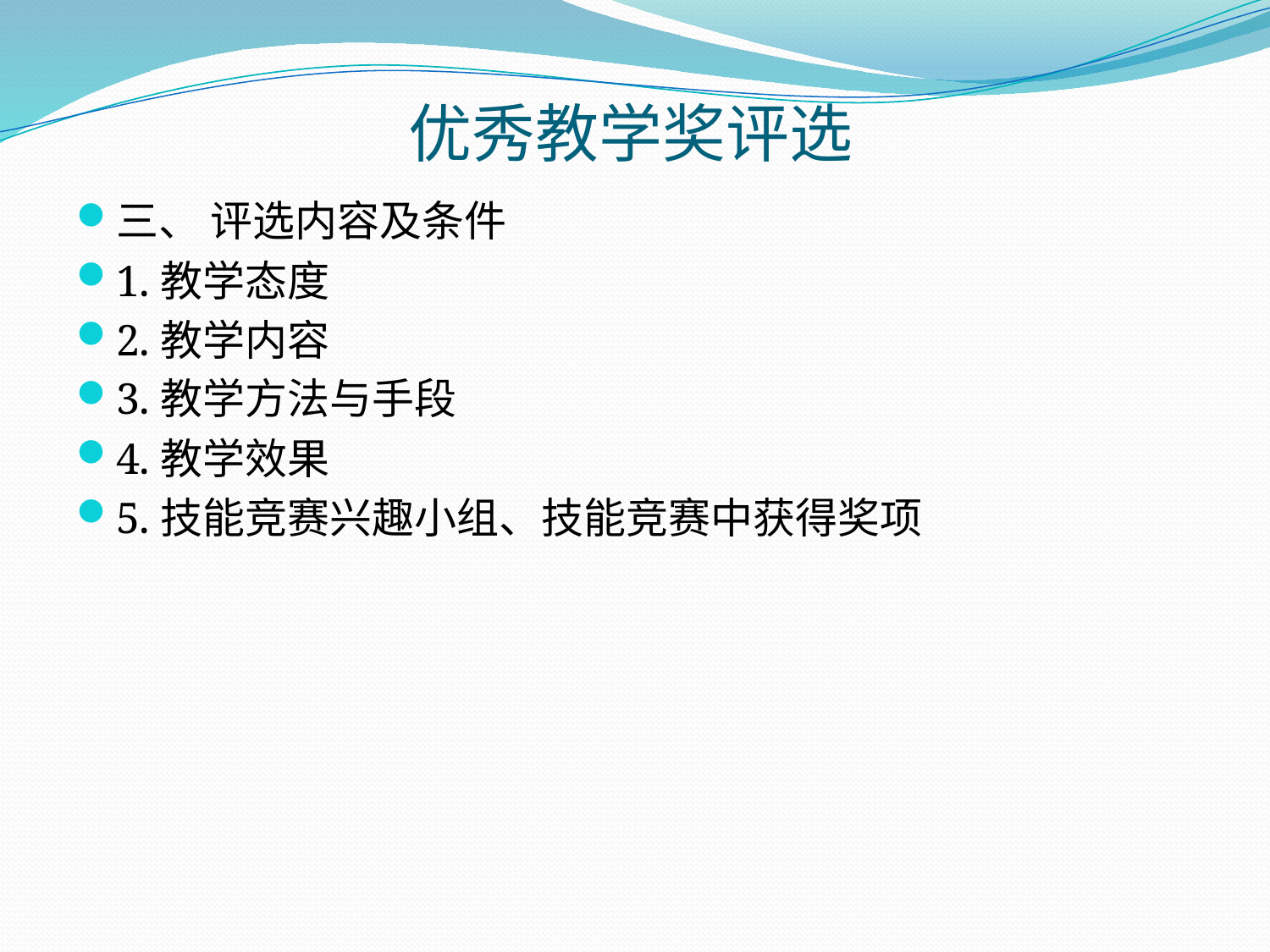

# 优秀教学奖评选
三、 评选内容及条件
1.教学态度
2.教学内容
3.教学方法与手段
4.教学效果
5.技能竞赛兴趣小组、技能竞赛中获得奖项